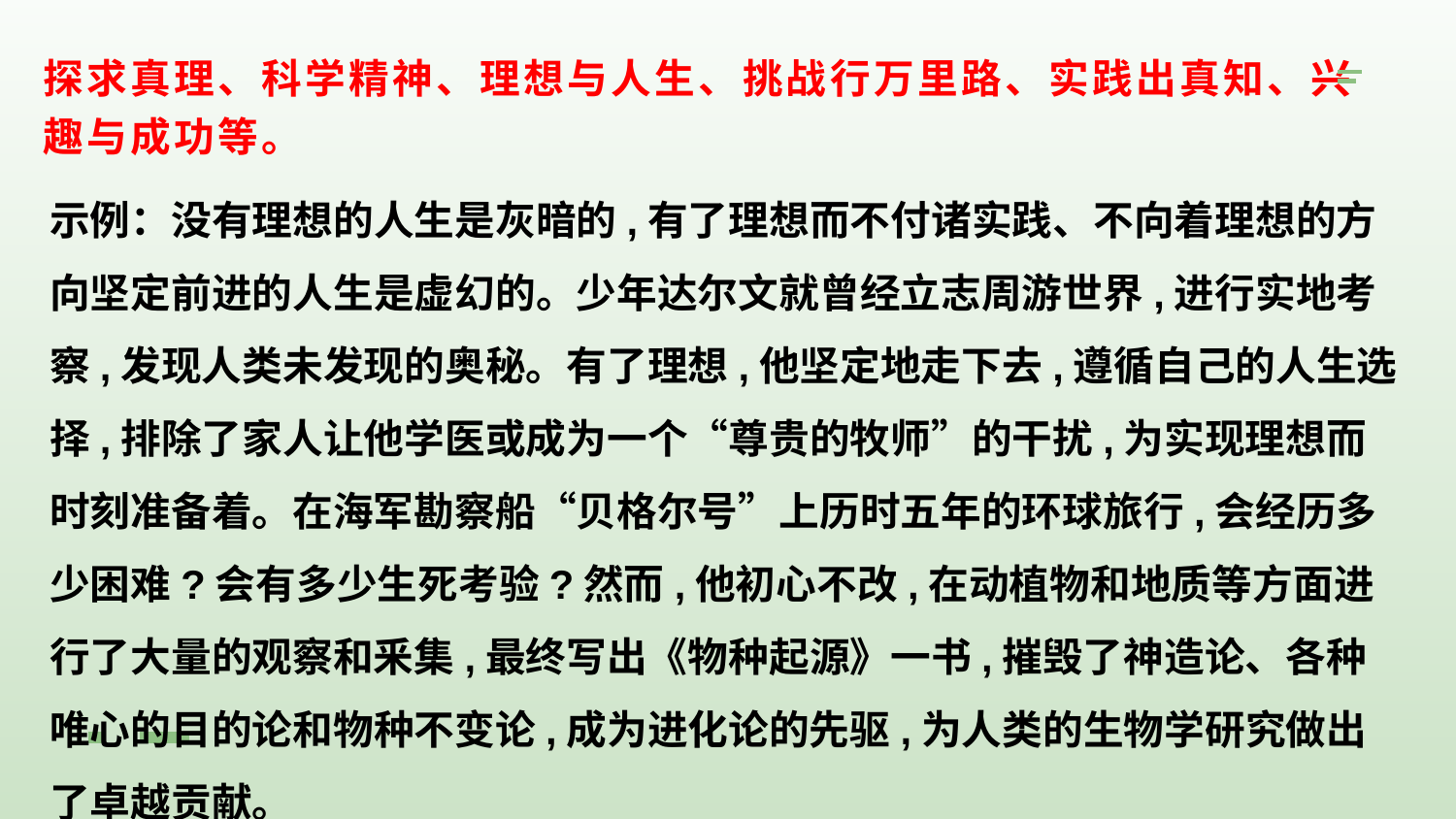

探求真理、科学精神、理想与人生、挑战行万里路、实践出真知、兴趣与成功等。
示例：没有理想的人生是灰暗的,有了理想而不付诸实践、不向着理想的方向坚定前进的人生是虚幻的。少年达尔文就曾经立志周游世界,进行实地考察,发现人类未发现的奥秘。有了理想,他坚定地走下去,遵循自己的人生选择,排除了家人让他学医或成为一个“尊贵的牧师”的干扰,为实现理想而时刻准备着。在海军勘察船“贝格尔号”上历时五年的环球旅行,会经历多少困难?会有多少生死考验?然而,他初心不改,在动植物和地质等方面进行了大量的观察和釆集,最终写出《物种起源》一书,摧毁了神造论、各种唯心的目的论和物种不变论,成为进化论的先驱,为人类的生物学研究做出了卓越贡献。